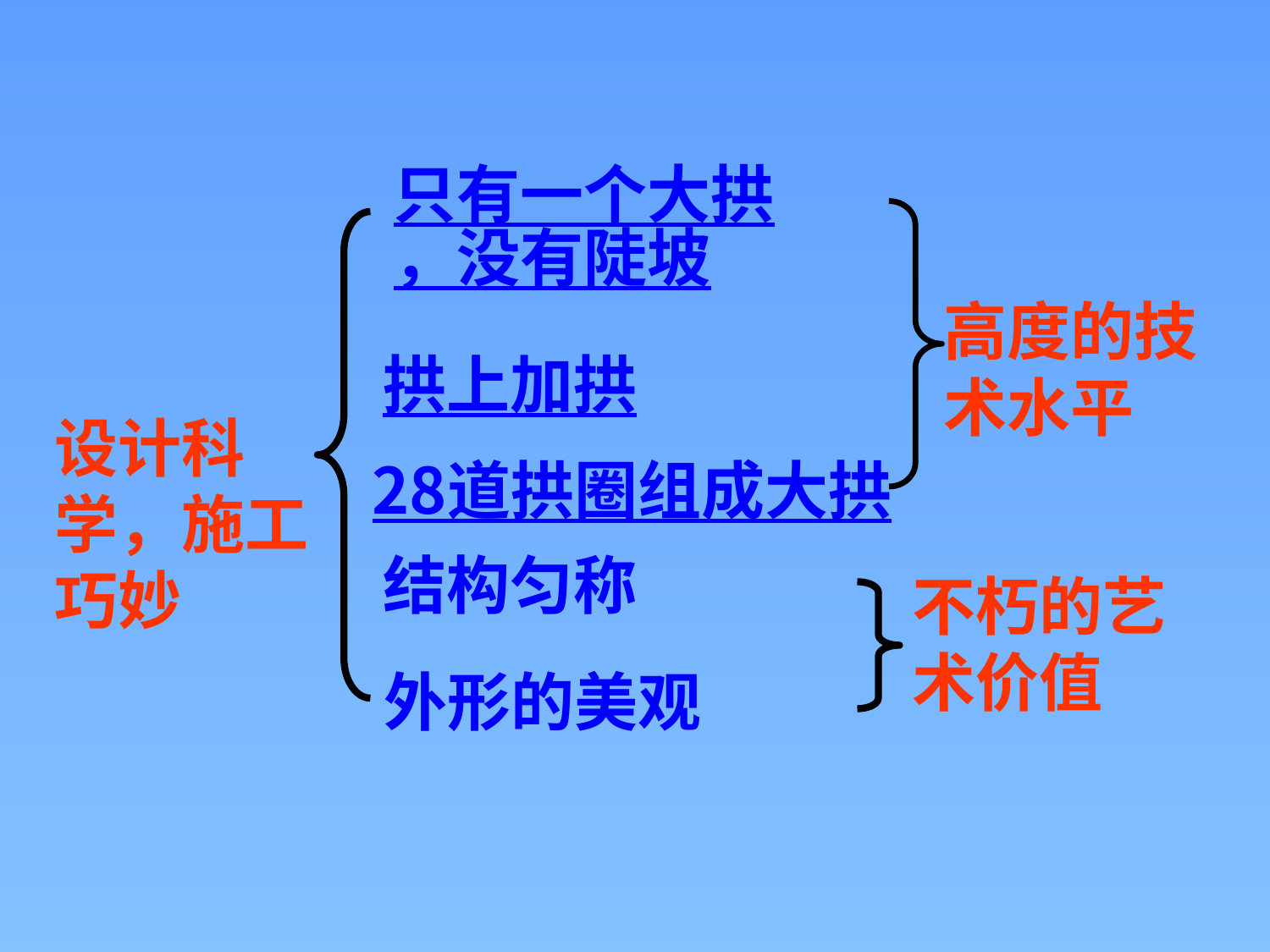

只有一个大拱，没有陡坡

高度的技术水平
拱上加拱
设计科学，施工巧妙
28道拱圈组成大拱
结构匀称
不朽的艺术价值

外形的美观